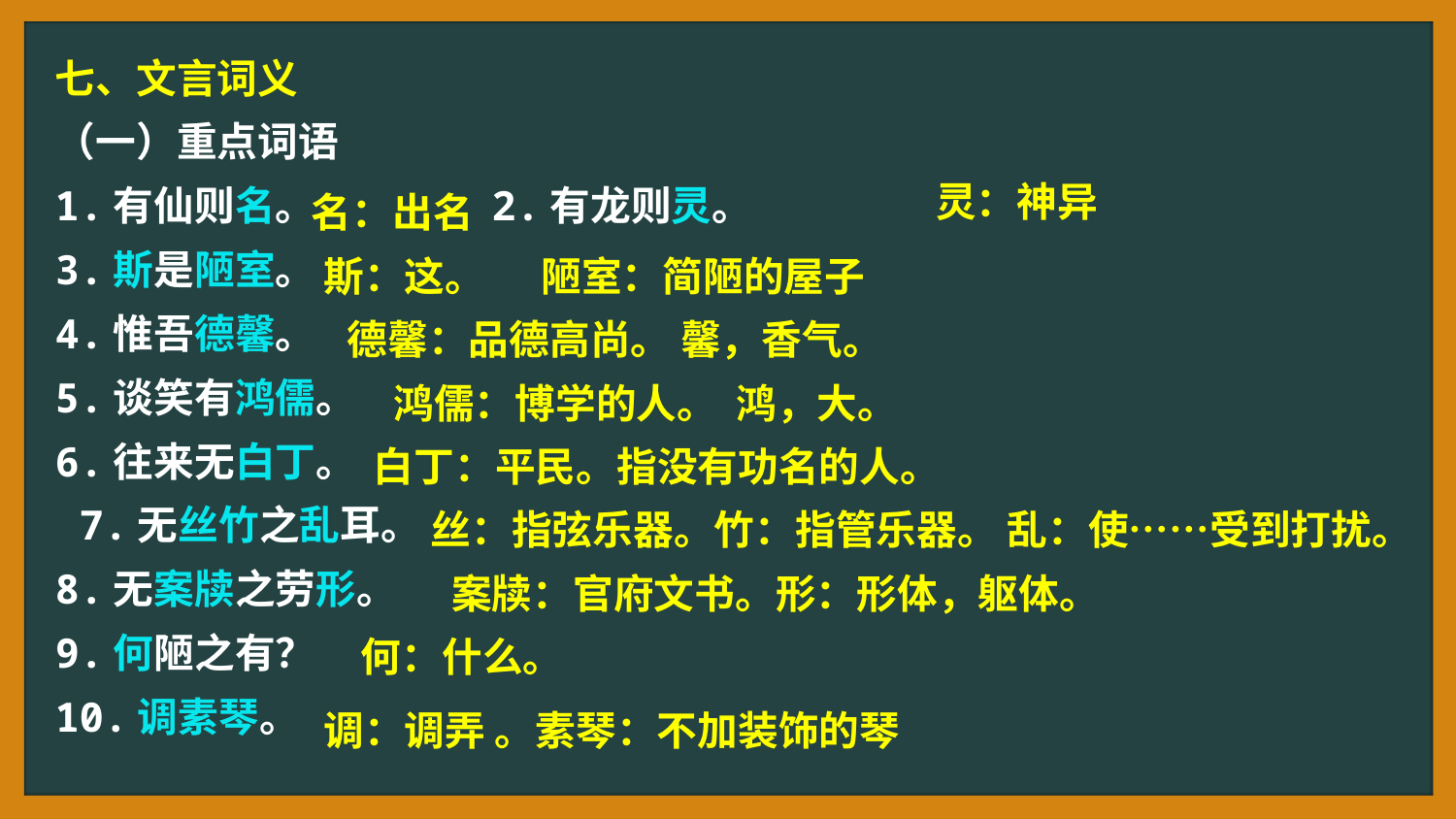

七、文言词义
（一）重点词语
1.有仙则名。                  2.有龙则灵。
3.斯是陋室。
4.惟吾德馨。
5.谈笑有鸿儒。
6.往来无白丁。
 7.无丝竹之乱耳。
8.无案牍之劳形。
9.何陋之有？
10.调素琴。
灵：神异
名：出名
斯：这。      陋室：简陋的屋子
德馨：品德高尚。 馨，香气。
鸿儒：博学的人。  鸿，大。
白丁：平民。指没有功名的人。
丝：指弦乐器。竹：指管乐器。 乱：使……受到打扰。
 案牍：官府文书。形：形体，躯体。
 何：什么。
调：调弄 。素琴：不加装饰的琴